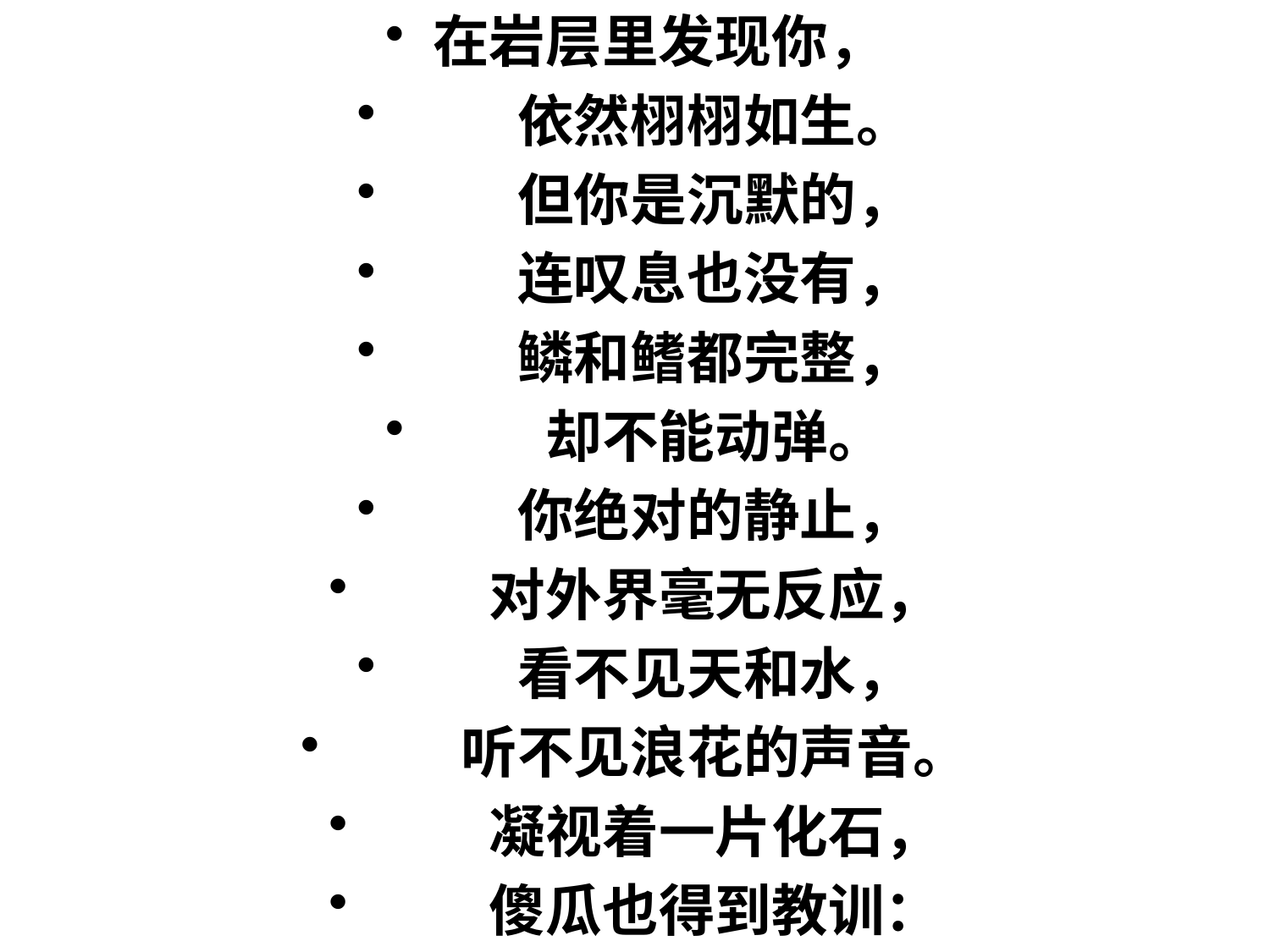

在岩层里发现你，
　　依然栩栩如生。
　　但你是沉默的，
　　连叹息也没有，
　　鳞和鳍都完整，
　　却不能动弹。
　　你绝对的静止，
　　对外界毫无反应，
　　看不见天和水，
　　听不见浪花的声音。
　　凝视着一片化石，
　　傻瓜也得到教训：